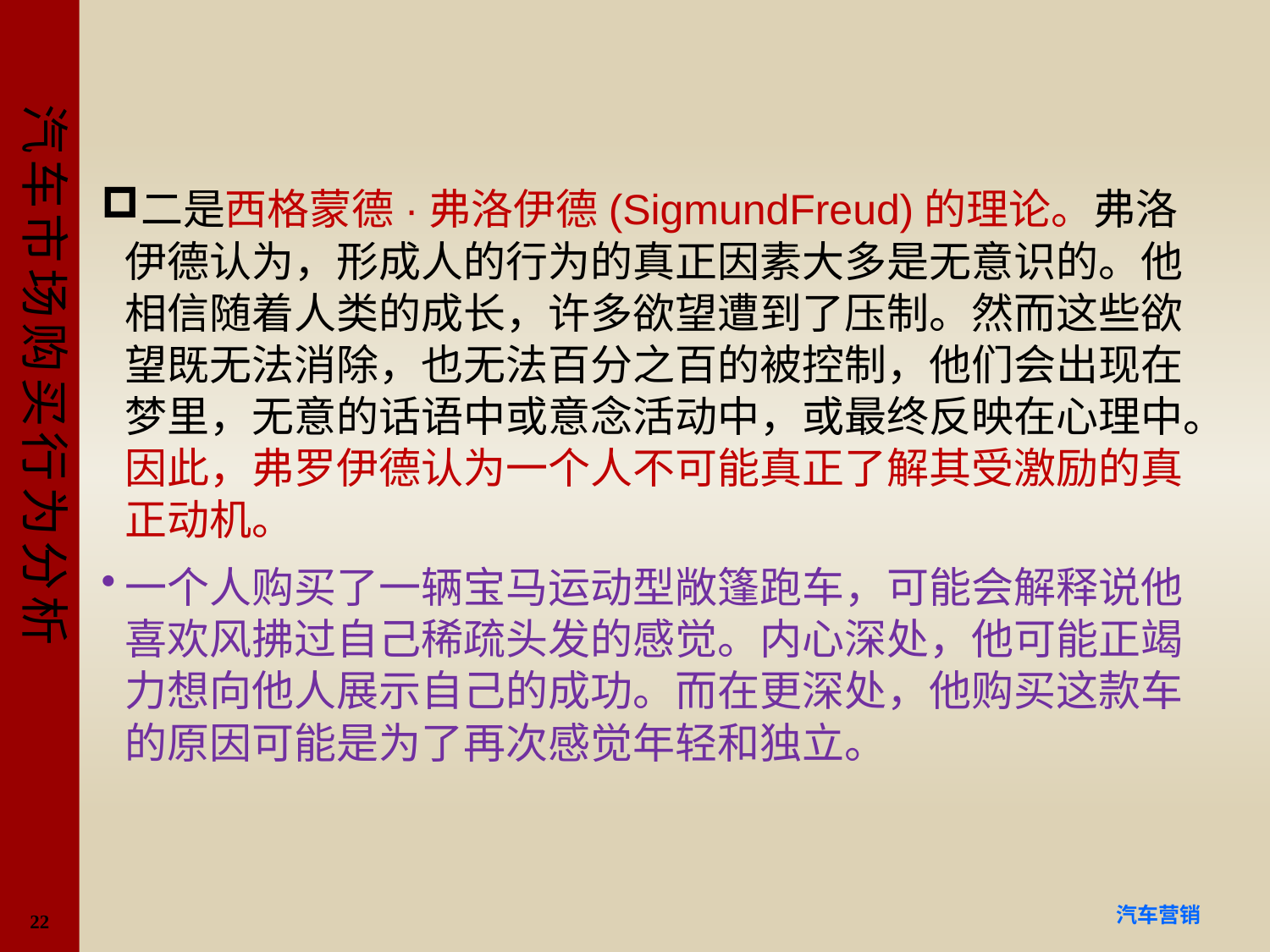

#
二是西格蒙德·弗洛伊德(SigmundFreud)的理论。弗洛伊德认为，形成人的行为的真正因素大多是无意识的。他相信随着人类的成长，许多欲望遭到了压制。然而这些欲望既无法消除，也无法百分之百的被控制，他们会出现在梦里，无意的话语中或意念活动中，或最终反映在心理中。因此，弗罗伊德认为一个人不可能真正了解其受激励的真正动机。
一个人购买了一辆宝马运动型敞篷跑车，可能会解释说他喜欢风拂过自己稀疏头发的感觉。内心深处，他可能正竭力想向他人展示自己的成功。而在更深处，他购买这款车的原因可能是为了再次感觉年轻和独立。
22